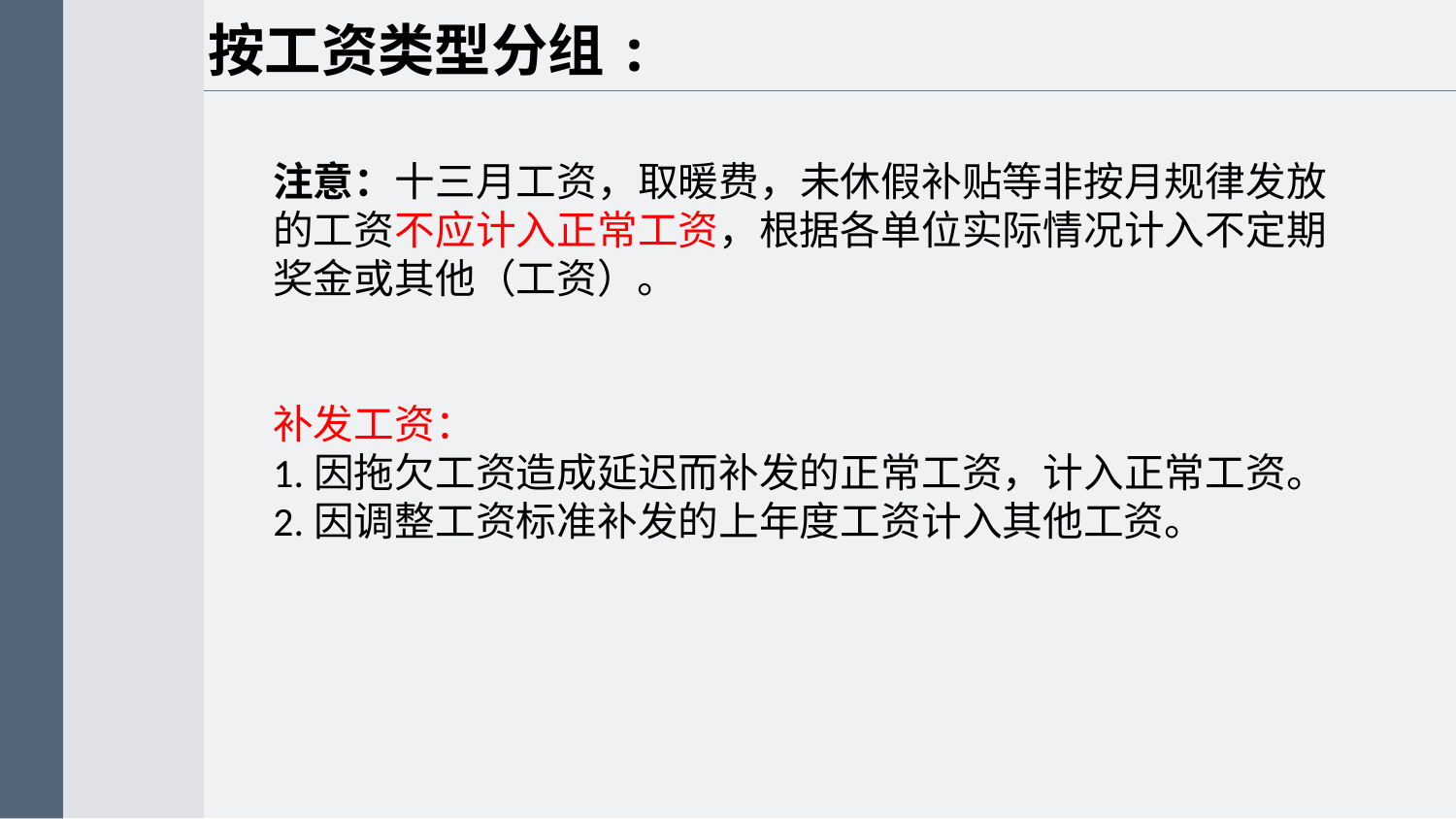

按工资类型分组:
注意：十三月工资，取暖费，未休假补贴等非按月规律发放的工资不应计入正常工资，根据各单位实际情况计入不定期奖金或其他（工资）。

补发工资：
1.因拖欠工资造成延迟而补发的正常工资，计入正常工资。
2.因调整工资标准补发的上年度工资计入其他工资。